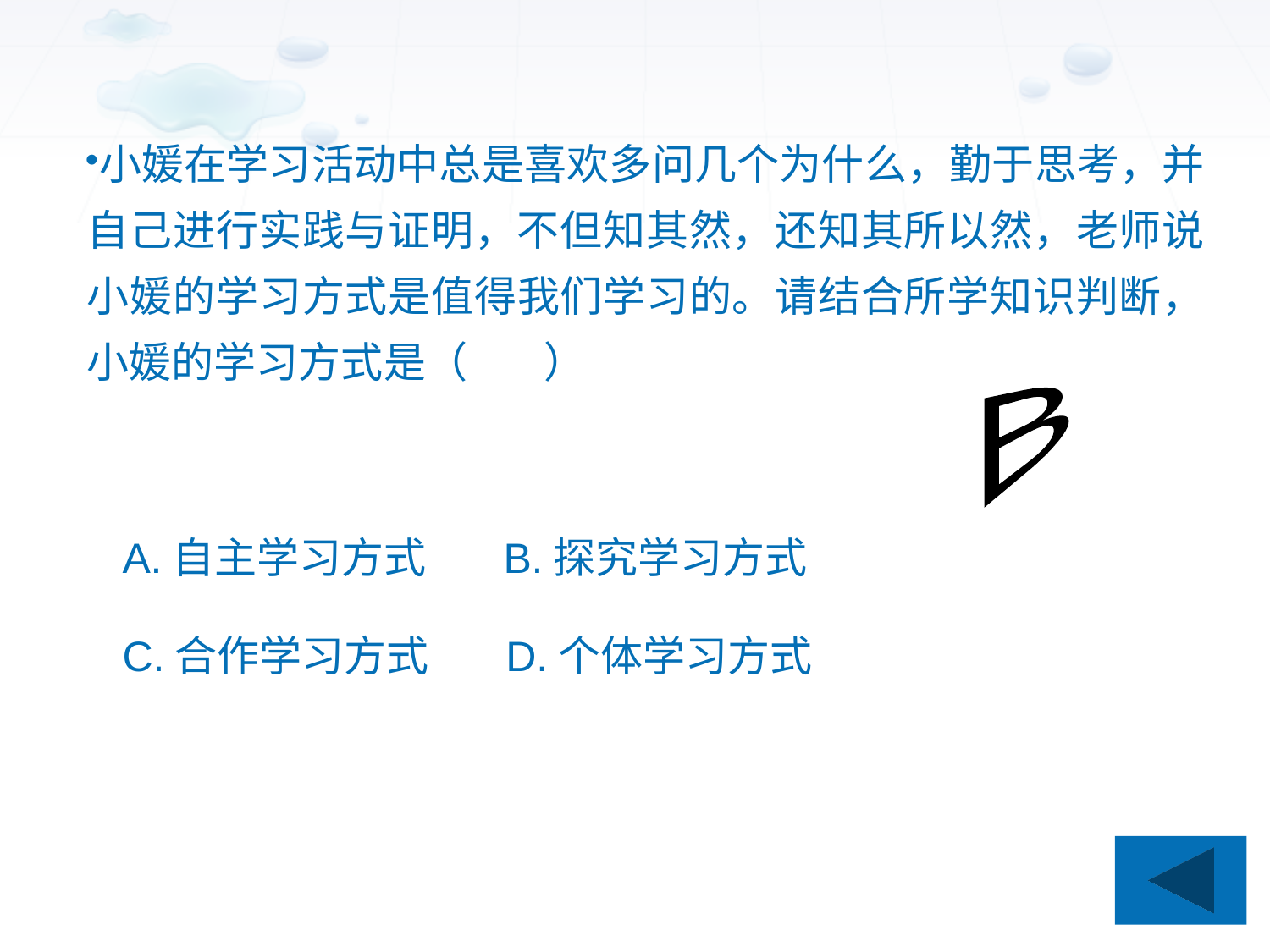

小媛在学习活动中总是喜欢多问几个为什么，勤于思考，并自己进行实践与证明，不但知其然，还知其所以然，老师说小媛的学习方式是值得我们学习的。请结合所学知识判断，小媛的学习方式是（        ）

   A.自主学习方式       B.探究学习方式
   C.合作学习方式       D.个体学习方式
B